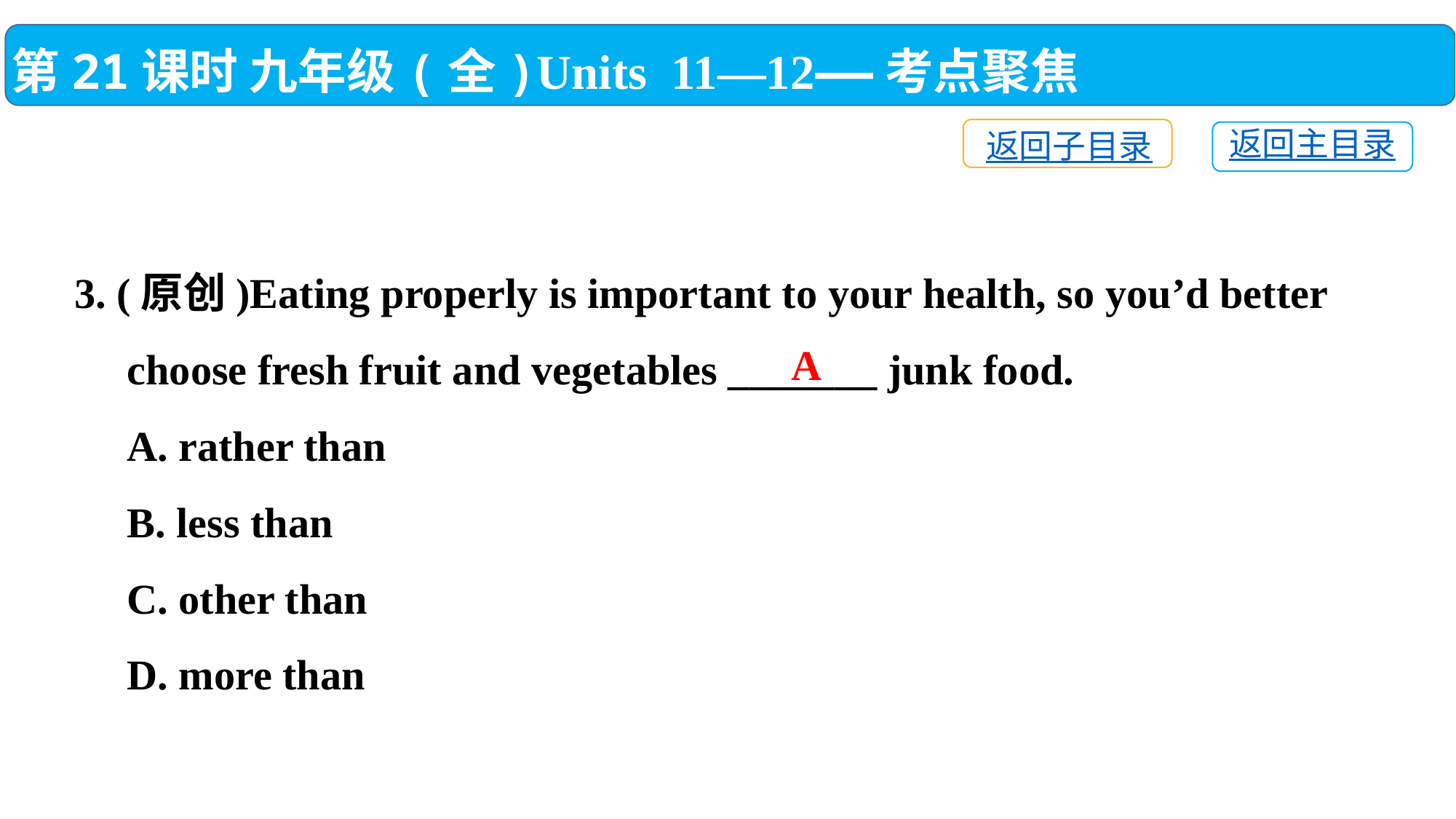

第21课时 九年级(全)Units  11—12——考点聚焦

返回子目录
返回主目录

3. (原创)Eating properly is important to your health, so you’d better
     choose fresh fruit and vegetables _______ junk food.
     A. rather than
     B. less than
     C. other than
     D. more than
A